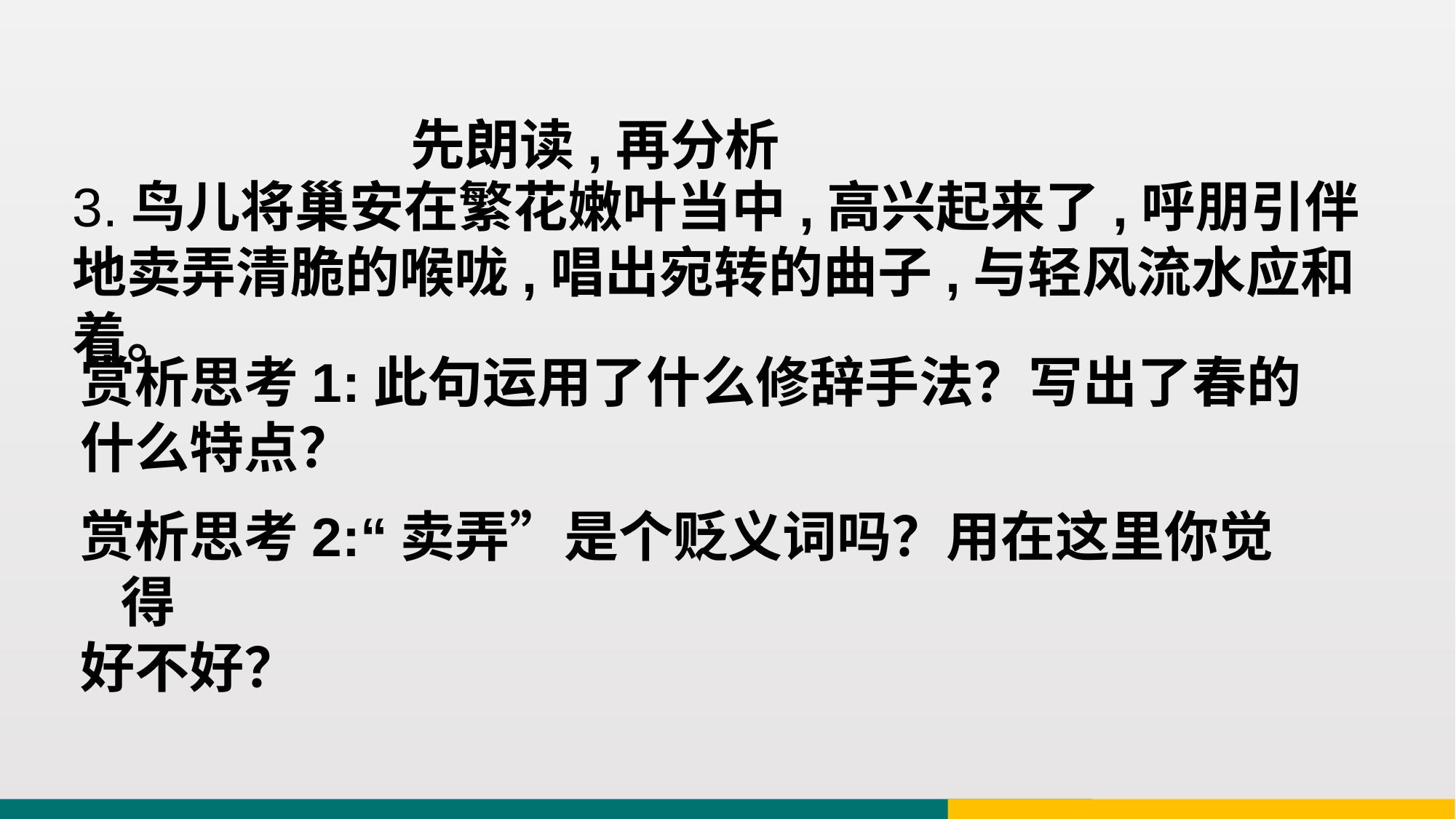

先朗读,再分析
3.鸟儿将巢安在繁花嫩叶当中,高兴起来了,呼朋引伴地卖弄清脆的喉咙,唱出宛转的曲子,与轻风流水应和着。
赏析思考1:此句运用了什么修辞手法？写出了春的
什么特点？
赏析思考2:“卖弄”是个贬义词吗？用在这里你觉得
好不好？